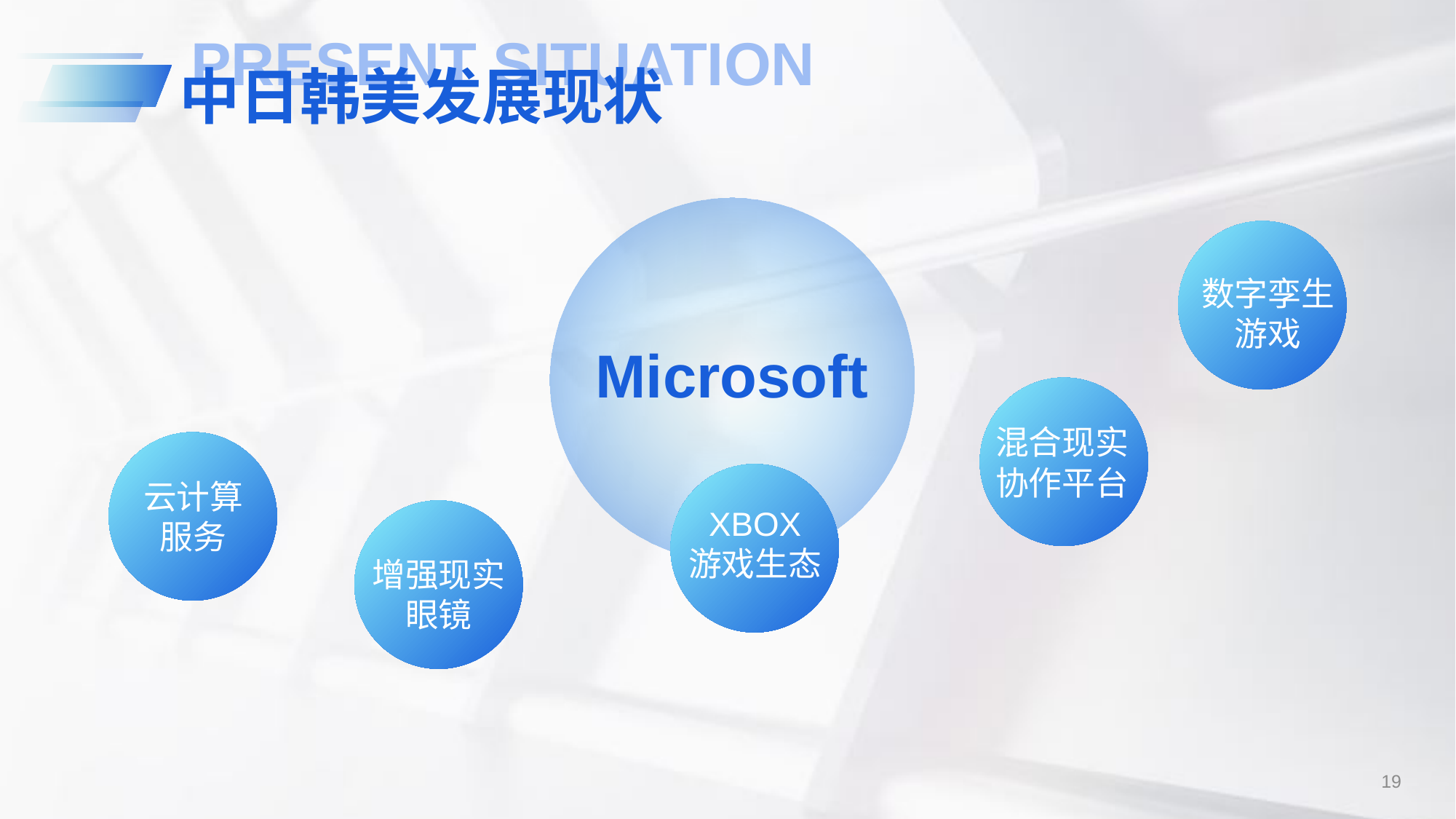

PRESENT SITUATION
中日韩美发展现状

数字孪生
游戏
Microsoft

混合现实
协作平台

云计算
服务
XBOX
游戏生态

增强现实
眼镜
19